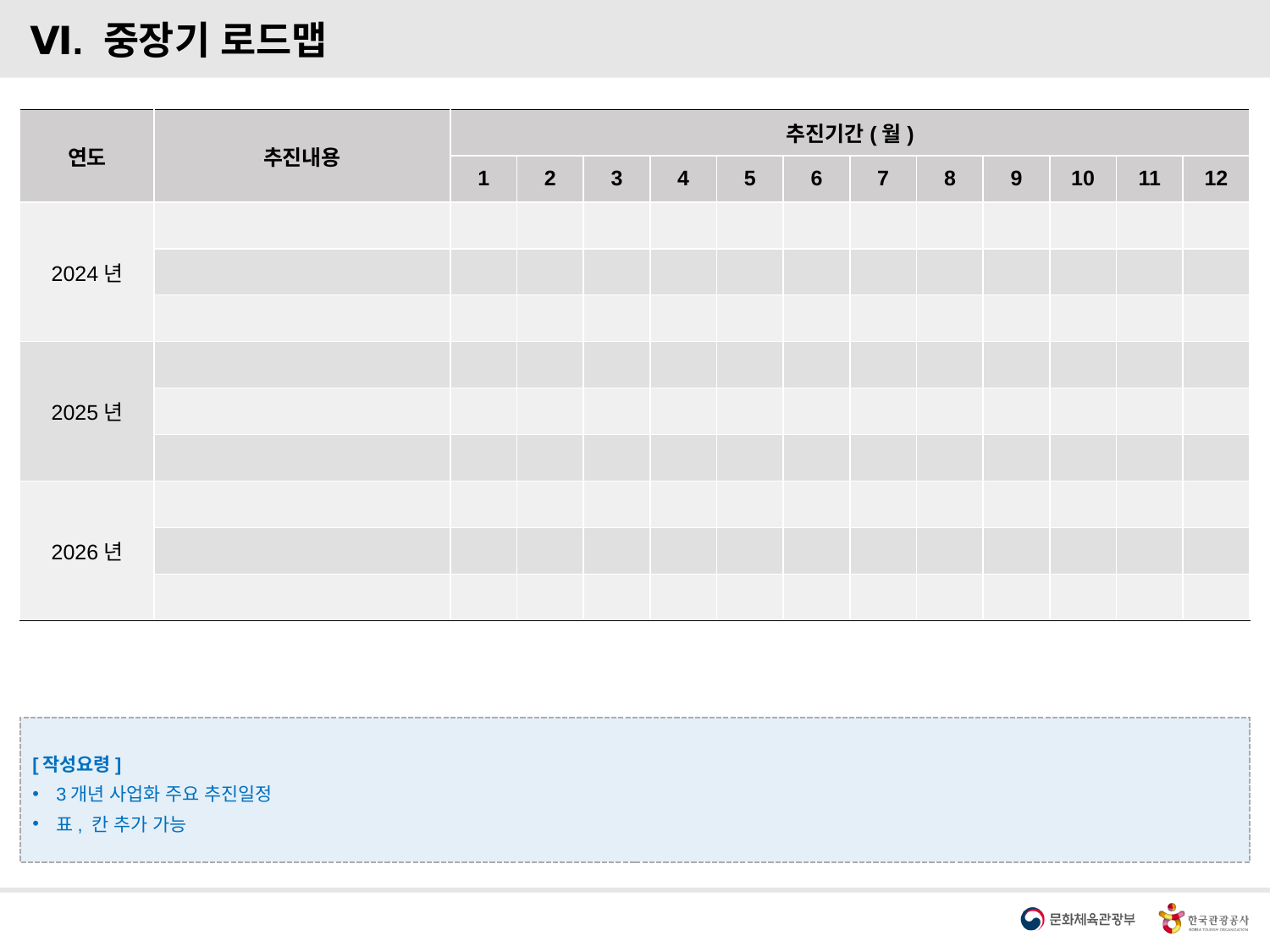

Ⅵ. 중장기 로드맵
| 연도 | 추진내용 | 추진기간(월) |  |  |  |  |  |  |  |  |  |  |  |
| --- | --- | --- | --- | --- | --- | --- | --- | --- | --- | --- | --- | --- | --- |
|  |  | 1 | 2 | 3 | 4 | 5 | 6 | 7 | 8 | 9 | 10 | 11 | 12 |
| 2024년 |  |  |  |  |  |  |  |  |  |  |  |  |  |
|  |  |  |  |  |  |  |  |  |  |  |  |  |  |
|  |  |  |  |  |  |  |  |  |  |  |  |  |  |
| 2025년 |  |  |  |  |  |  |  |  |  |  |  |  |  |
|  |  |  |  |  |  |  |  |  |  |  |  |  |  |
|  |  |  |  |  |  |  |  |  |  |  |  |  |  |
| 2026년 |  |  |  |  |  |  |  |  |  |  |  |  |  |
|  |  |  |  |  |  |  |  |  |  |  |  |  |  |
|  |  |  |  |  |  |  |  |  |  |  |  |  |  |
[작성요령]
3개년 사업화 주요 추진일정
표, 칸 추가 가능